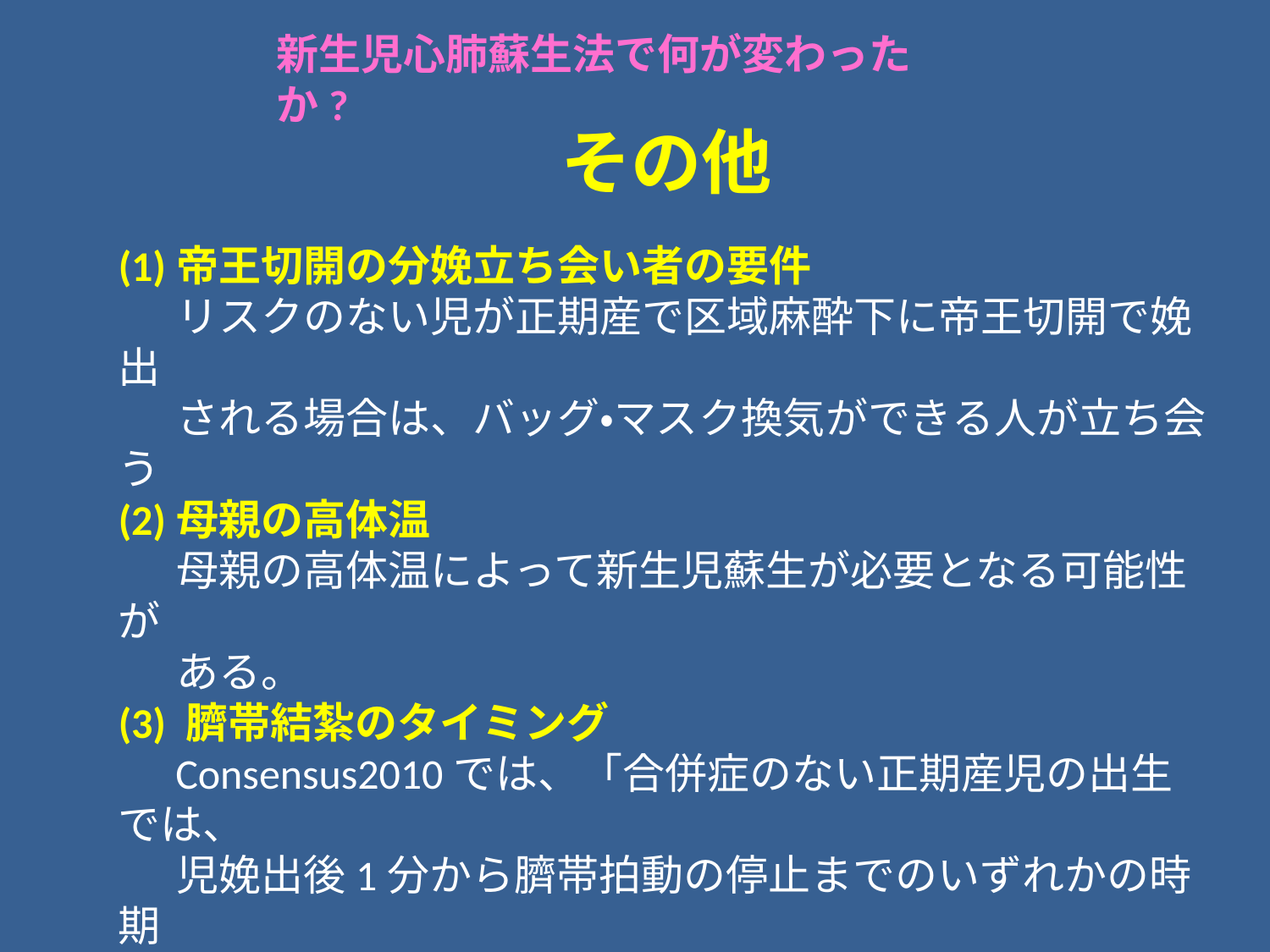

新生児心肺蘇生法で何が変わったか?

　その他
(1)帝王切開の分娩立ち会い者の要件
     リスクのない児が正期産で区域麻酔下に帝王切開で娩出
     される場合は、バッグ・マスク換気ができる人が立ち会う
(2)母親の高体温
     母親の高体温によって新生児蘇生が必要となる可能性が
     ある。
(3) 臍帯結紮のタイミング
      Consensus2010では、「合併症のない正期産児の出生では、
     児娩出後1分から臍帯拍動の停止までのいずれかの時期
     での臍帯結紮、あるいは最低１分以上の臍帯遅延結紮は
     有益である。」として臍帯遅延結紮が推奨された。
　　し かし、黄疸発症の多い日本では保留。